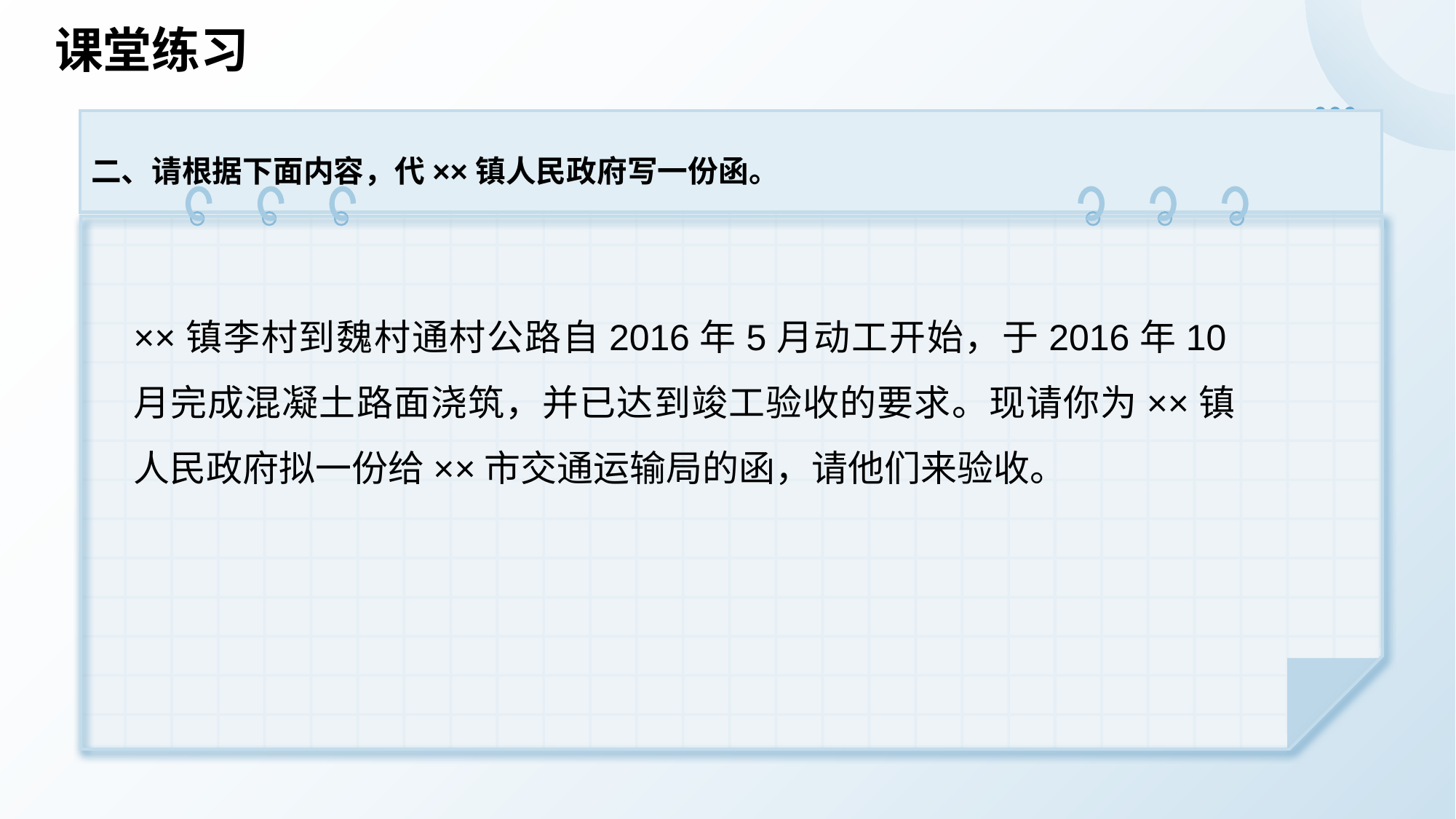

# 课堂练习
二、请根据下面内容，代××镇人民政府写一份函。

××镇李村到魏村通村公路自2016年5月动工开始，于2016年10月完成混凝土路面浇筑，并已达到竣工验收的要求。现请你为××镇人民政府拟一份给××市交通运输局的函，请他们来验收。